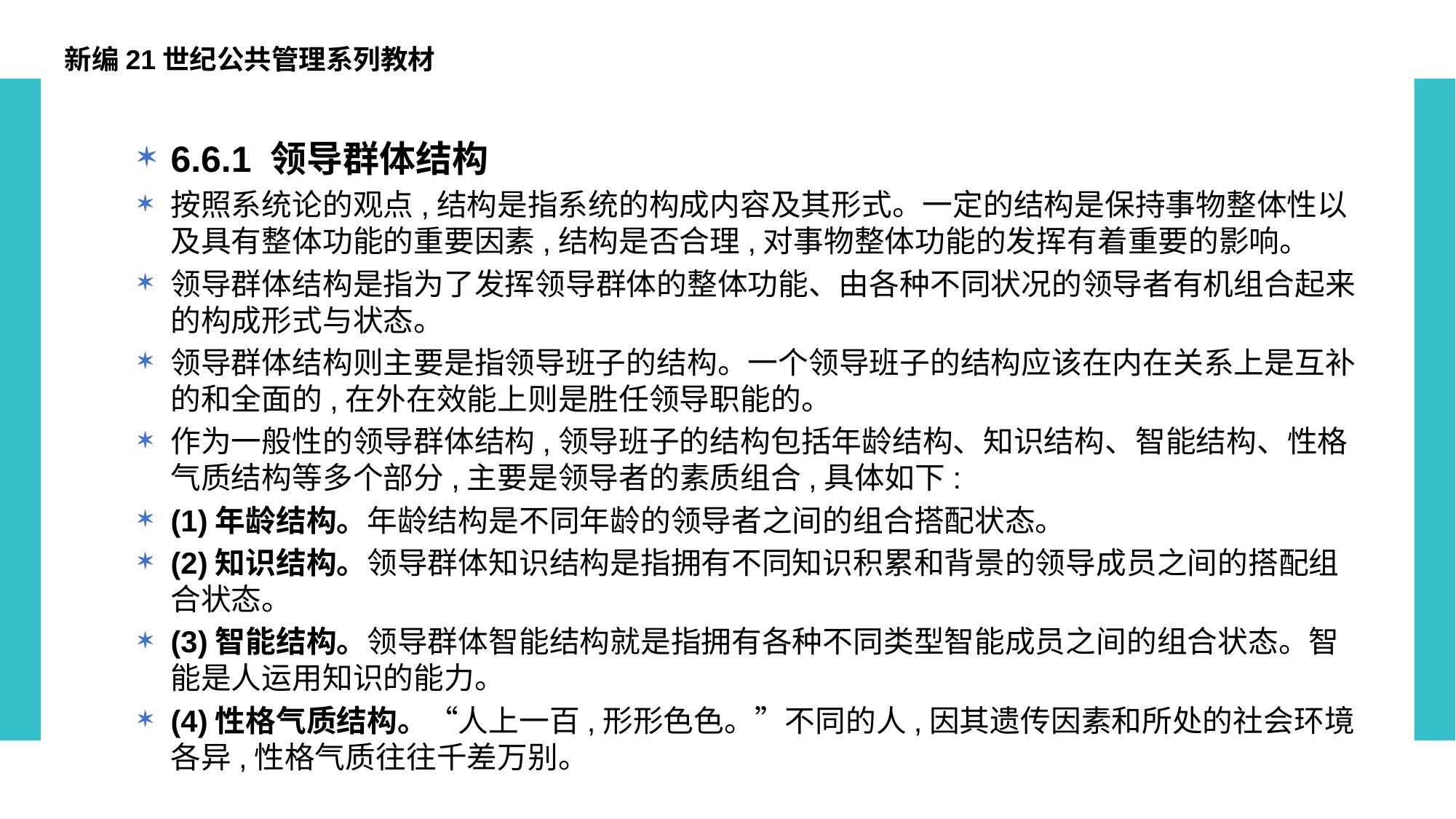

新编21世纪公共管理系列教材
6.6.1 领导群体结构
按照系统论的观点,结构是指系统的构成内容及其形式。一定的结构是保持事物整体性以及具有整体功能的重要因素,结构是否合理,对事物整体功能的发挥有着重要的影响。
领导群体结构是指为了发挥领导群体的整体功能、由各种不同状况的领导者有机组合起来的构成形式与状态。
领导群体结构则主要是指领导班子的结构。一个领导班子的结构应该在内在关系上是互补的和全面的,在外在效能上则是胜任领导职能的。
作为一般性的领导群体结构,领导班子的结构包括年龄结构、知识结构、智能结构、性格气质结构等多个部分,主要是领导者的素质组合,具体如下:
(1)年龄结构。年龄结构是不同年龄的领导者之间的组合搭配状态。
(2)知识结构。领导群体知识结构是指拥有不同知识积累和背景的领导成员之间的搭配组合状态。
(3)智能结构。领导群体智能结构就是指拥有各种不同类型智能成员之间的组合状态。智能是人运用知识的能力。
(4)性格气质结构。“人上一百,形形色色。”不同的人,因其遗传因素和所处的社会环境各异,性格气质往往千差万别。